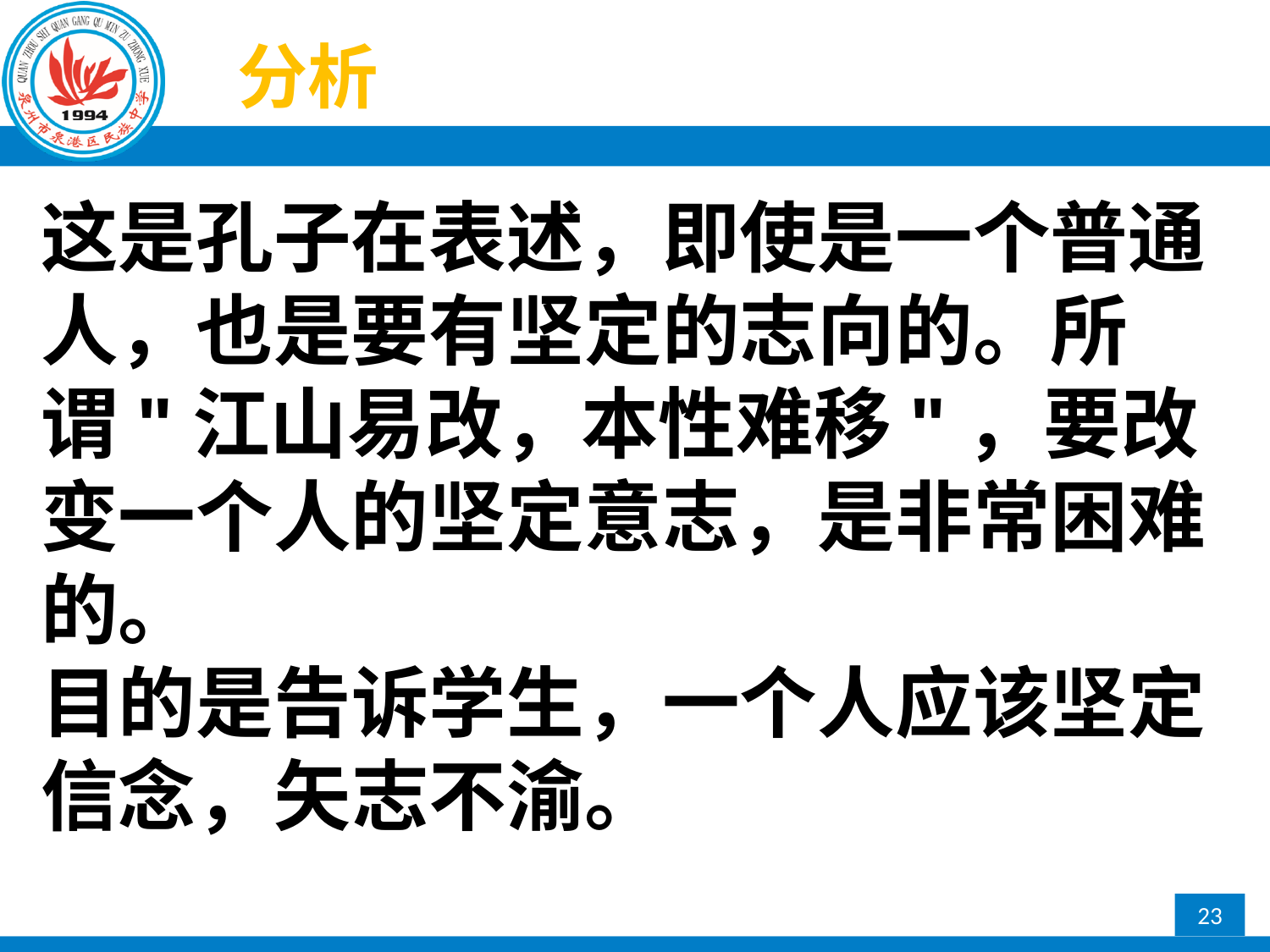

分析
这是孔子在表述，即使是一个普通人，也是要有坚定的志向的。所谓"江山易改，本性难移"，要改变一个人的坚定意志，是非常困难的。
目的是告诉学生，一个人应该坚定信念，矢志不渝。